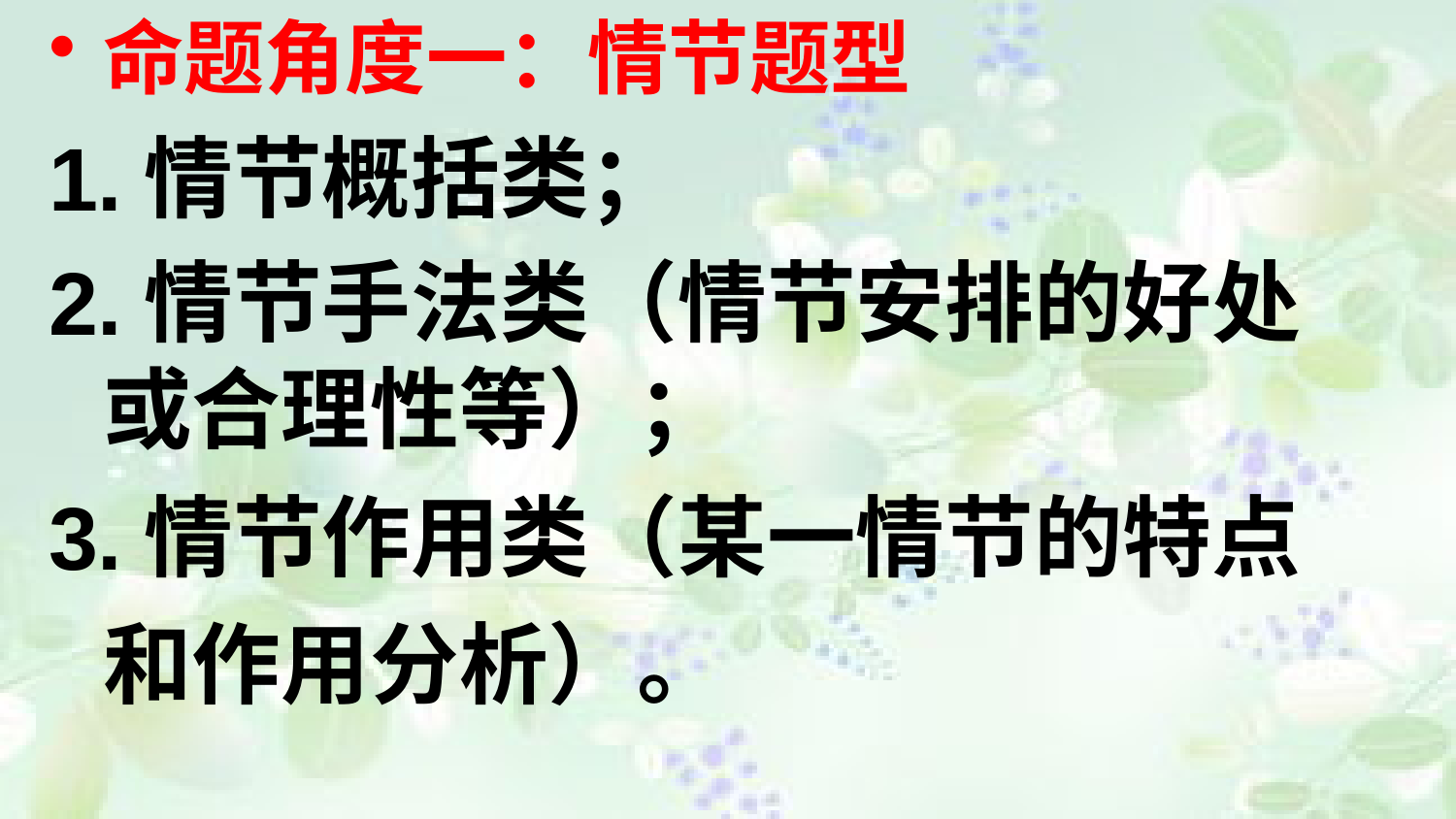

命题角度一：情节题型
1.情节概括类；
2.情节手法类（情节安排的好处或合理性等）；
3.情节作用类（某一情节的特点和作用分析）。